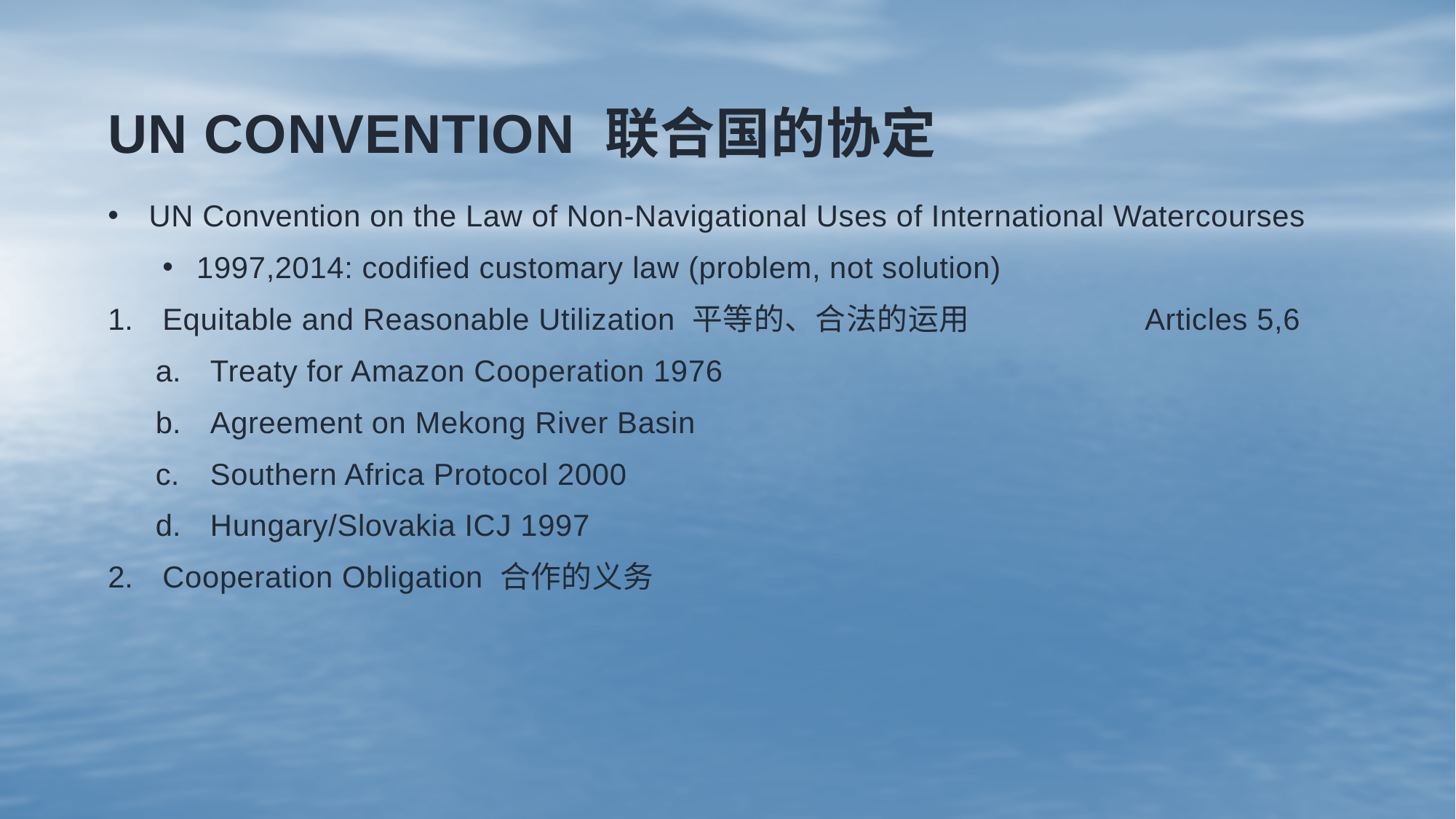

# UN Convention 联合国的协定
UN Convention on the Law of Non-Navigational Uses of International Watercourses
1997,2014: codified customary law (problem, not solution)
Equitable and Reasonable Utilization 平等的、合法的运用	            	Articles 5,6
Treaty for Amazon Cooperation 1976
Agreement on Mekong River Basin
Southern Africa Protocol 2000
Hungary/Slovakia ICJ 1997
Cooperation Obligation 合作的义务